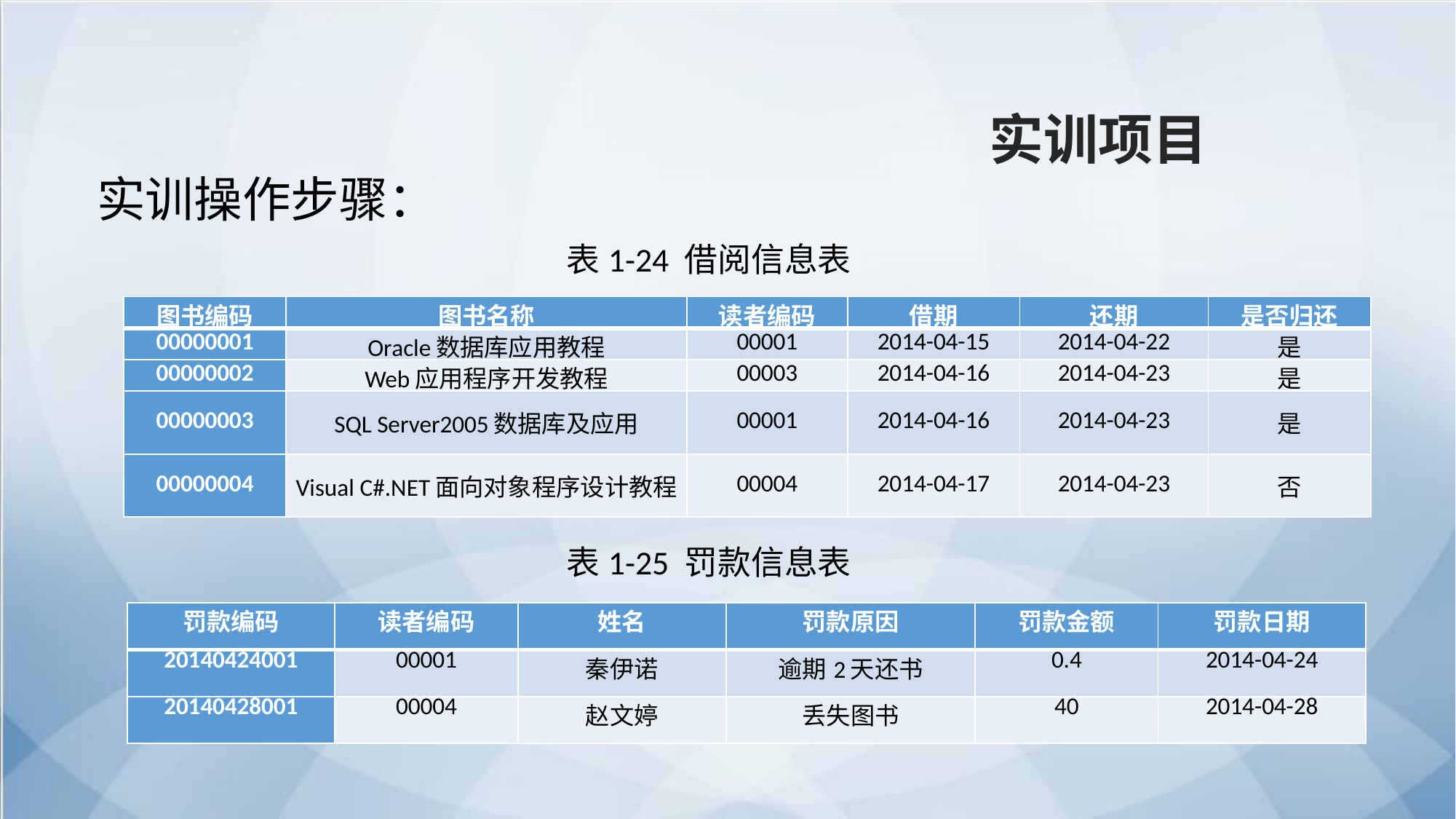

实训项目
实训操作步骤：
表1-24 借阅信息表
| 图书编码 | 图书名称 | 读者编码 | 借期 | 还期 | 是否归还 |
| --- | --- | --- | --- | --- | --- |
| 00000001 | Oracle数据库应用教程 | 00001 | 2014-04-15 | 2014-04-22 | 是 |
| 00000002 | Web应用程序开发教程 | 00003 | 2014-04-16 | 2014-04-23 | 是 |
| 00000003 | SQL Server2005数据库及应用 | 00001 | 2014-04-16 | 2014-04-23 | 是 |
| 00000004 | Visual C#.NET面向对象程序设计教程 | 00004 | 2014-04-17 | 2014-04-23 | 否 |
表1-25 罚款信息表
| 罚款编码 | 读者编码 | 姓名 | 罚款原因 | 罚款金额 | 罚款日期 |
| --- | --- | --- | --- | --- | --- |
| 20140424001 | 00001 | 秦伊诺 | 逾期2天还书 | 0.4 | 2014-04-24 |
| 20140428001 | 00004 | 赵文婷 | 丢失图书 | 40 | 2014-04-28 |